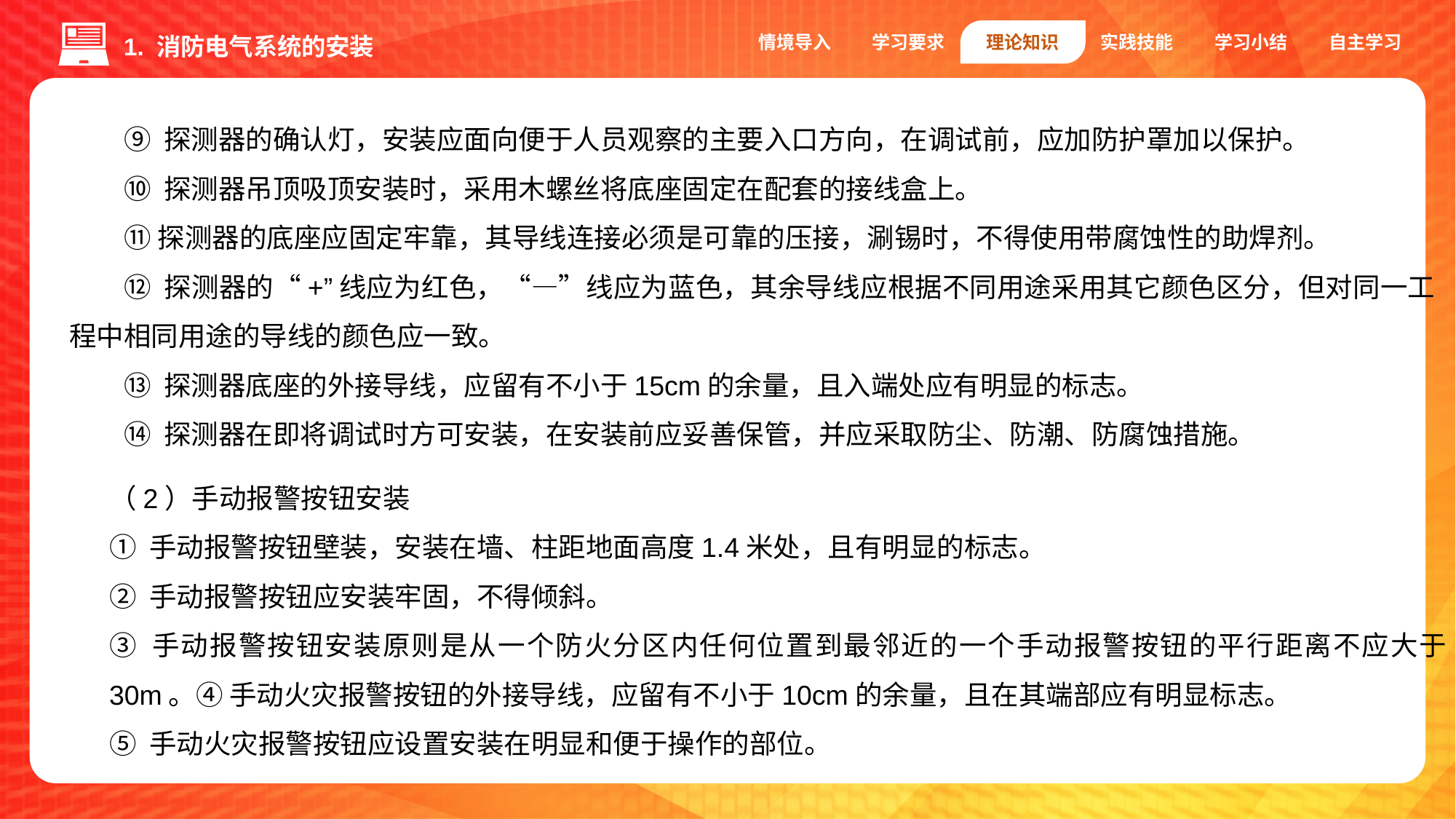

情境导入
学习要求
理论知识
实践技能
学习小结
自主学习

1. 消防电气系统的安装
⑨ 探测器的确认灯，安装应面向便于人员观察的主要入口方向，在调试前，应加防护罩加以保护。
⑩ 探测器吊顶吸顶安装时，采用木螺丝将底座固定在配套的接线盒上。
⑪探测器的底座应固定牢靠，其导线连接必须是可靠的压接，涮锡时，不得使用带腐蚀性的助焊剂。
⑫ 探测器的“+”线应为红色，“—”线应为蓝色，其余导线应根据不同用途采用其它颜色区分，但对同一工程中相同用途的导线的颜色应一致。
⑬ 探测器底座的外接导线，应留有不小于15cm的余量，且入端处应有明显的标志。
⑭ 探测器在即将调试时方可安装，在安装前应妥善保管，并应采取防尘、防潮、防腐蚀措施。
（2）手动报警按钮安装
① 手动报警按钮壁装，安装在墙、柱距地面高度1.4米处，且有明显的标志。
② 手动报警按钮应安装牢固，不得倾斜。
③ 手动报警按钮安装原则是从一个防火分区内任何位置到最邻近的一个手动报警按钮的平行距离不应大于30m。④ 手动火灾报警按钮的外接导线，应留有不小于10cm的余量，且在其端部应有明显标志。
⑤ 手动火灾报警按钮应设置安装在明显和便于操作的部位。